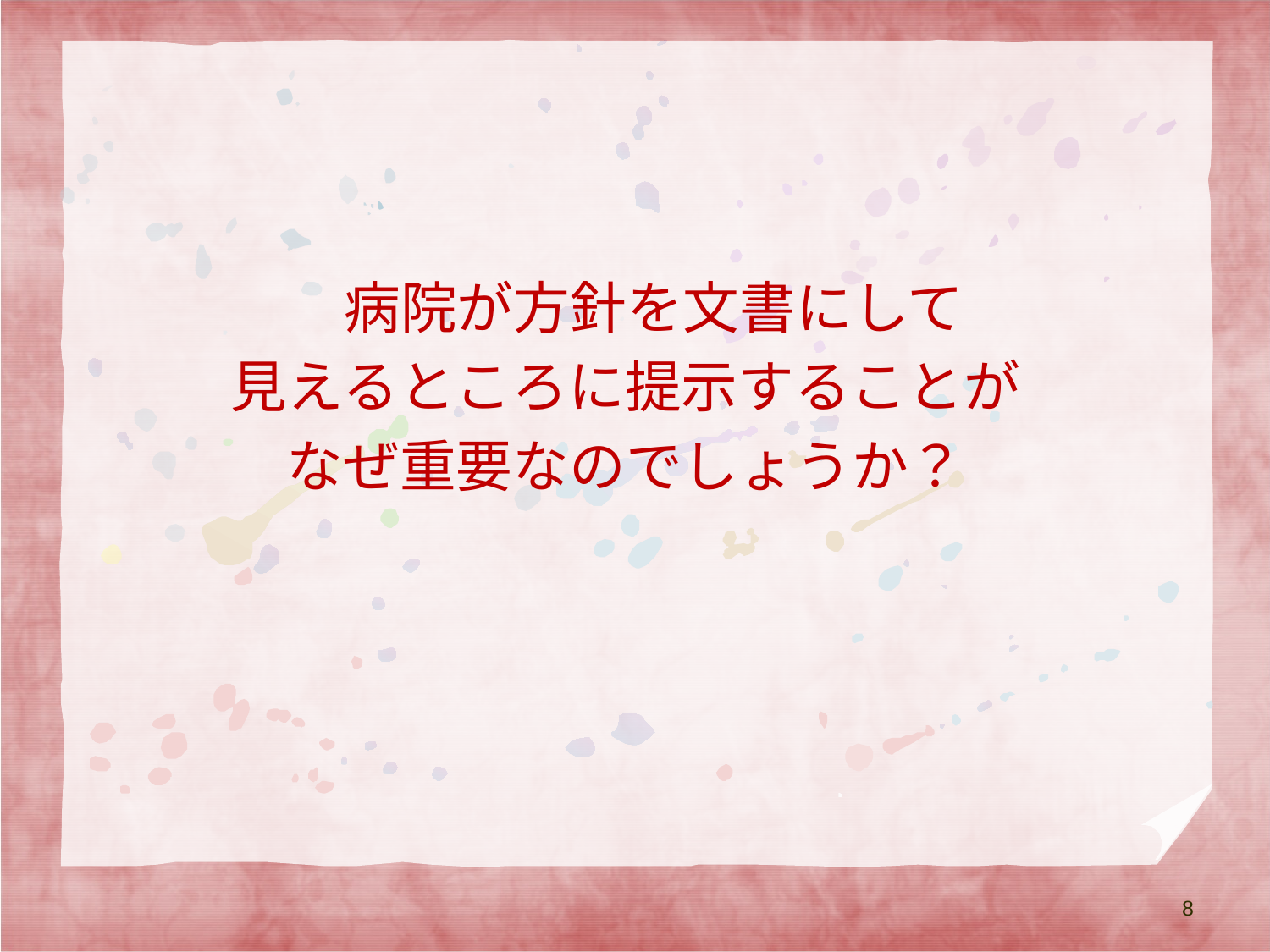

病院が方針を文書にして
見えるところに提示することが
なぜ重要なのでしょうか？
8